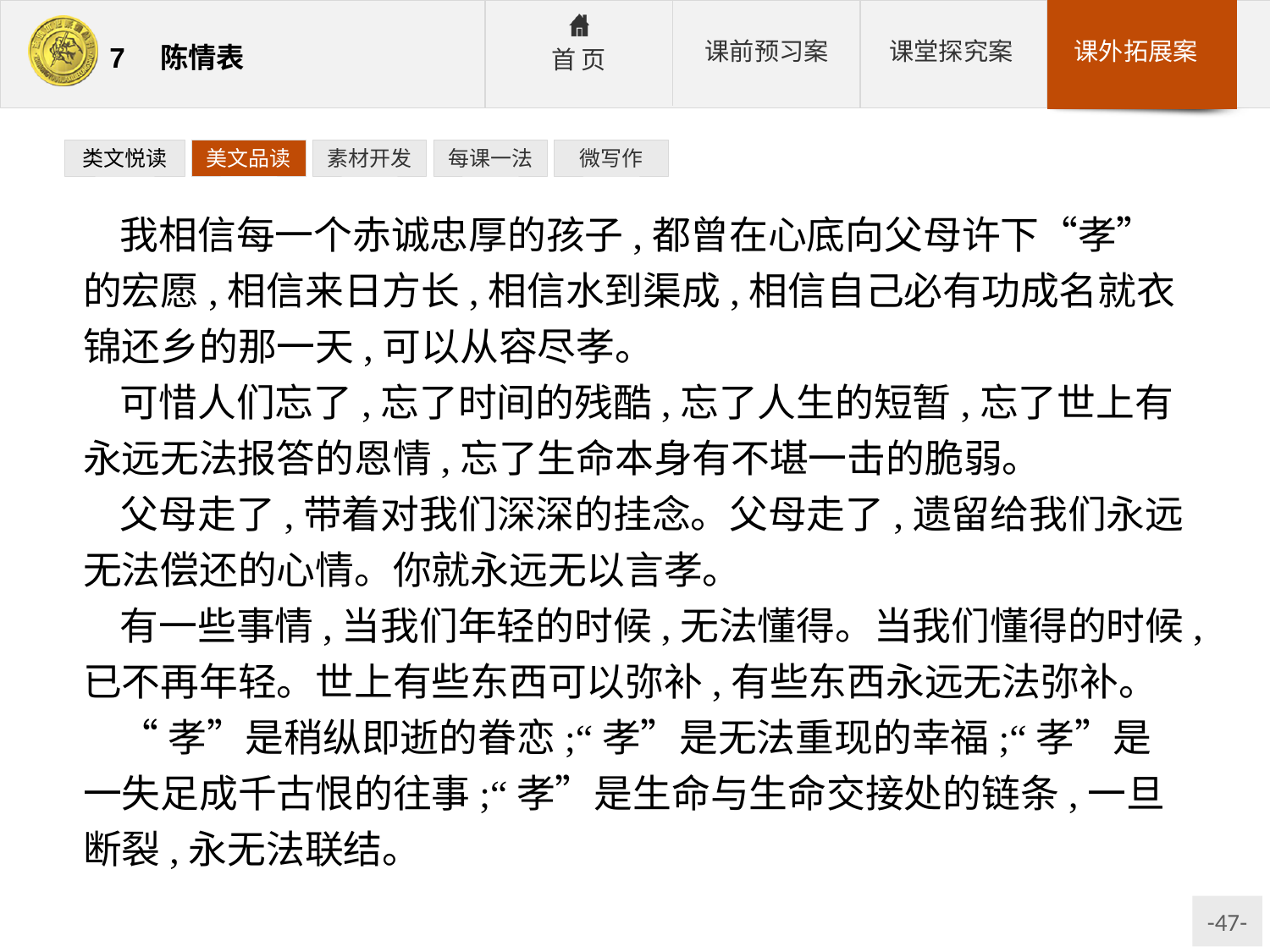

类文悦读
美文品读
素材开发
每课一法
微写作
我相信每一个赤诚忠厚的孩子,都曾在心底向父母许下“孝”的宏愿,相信来日方长,相信水到渠成,相信自己必有功成名就衣锦还乡的那一天,可以从容尽孝。
可惜人们忘了,忘了时间的残酷,忘了人生的短暂,忘了世上有永远无法报答的恩情,忘了生命本身有不堪一击的脆弱。
父母走了,带着对我们深深的挂念。父母走了,遗留给我们永远无法偿还的心情。你就永远无以言孝。
有一些事情,当我们年轻的时候,无法懂得。当我们懂得的时候,已不再年轻。世上有些东西可以弥补,有些东西永远无法弥补。
“孝”是稍纵即逝的眷恋;“孝”是无法重现的幸福;“孝”是一失足成千古恨的往事;“孝”是生命与生命交接处的链条,一旦断裂,永无法联结。